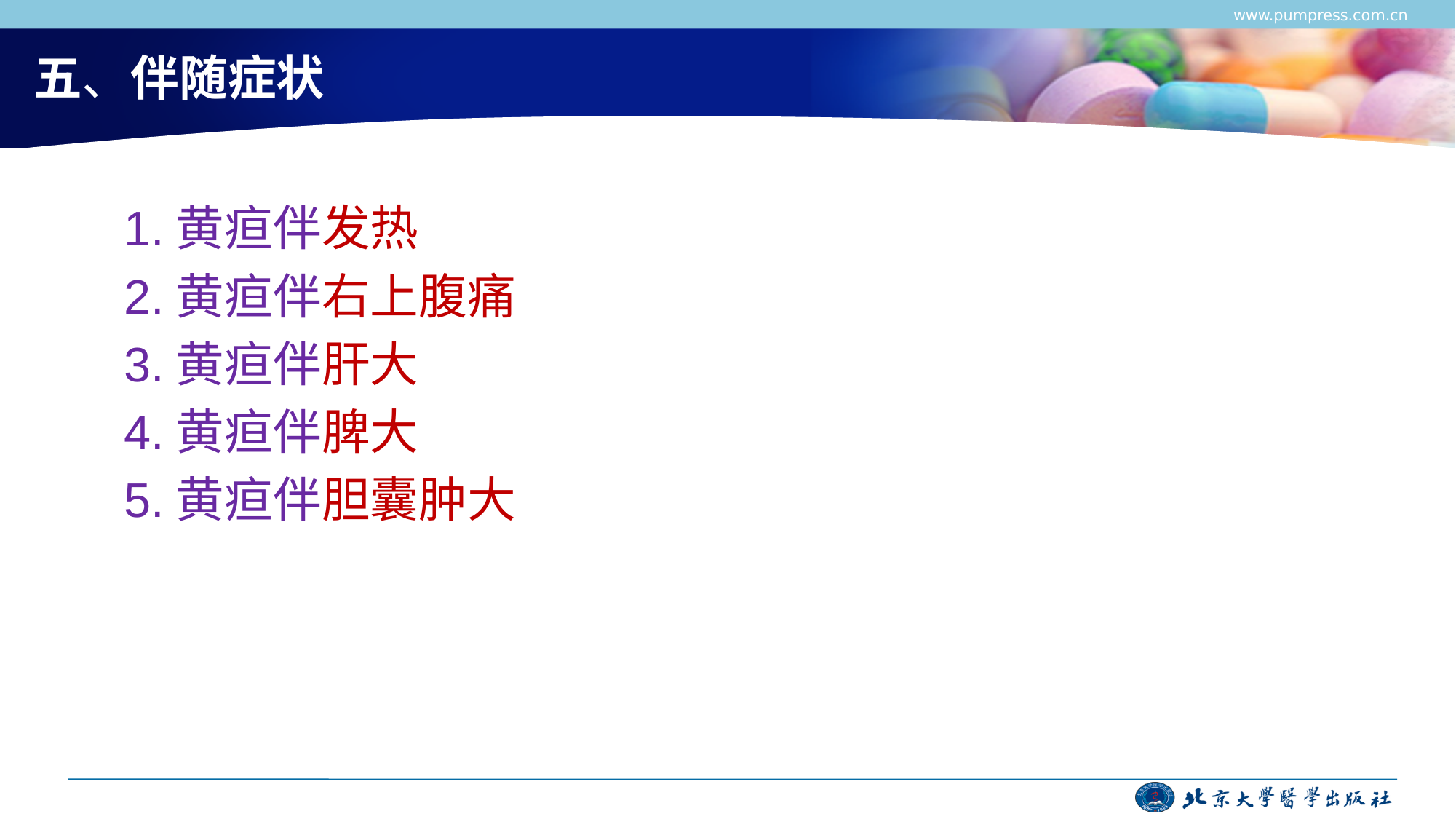

www.pumpress.com.cn
# 五、伴随症状
1.黄疸伴发热
2.黄疸伴右上腹痛
3.黄疸伴肝大
4.黄疸伴脾大
5.黄疸伴胆囊肿大